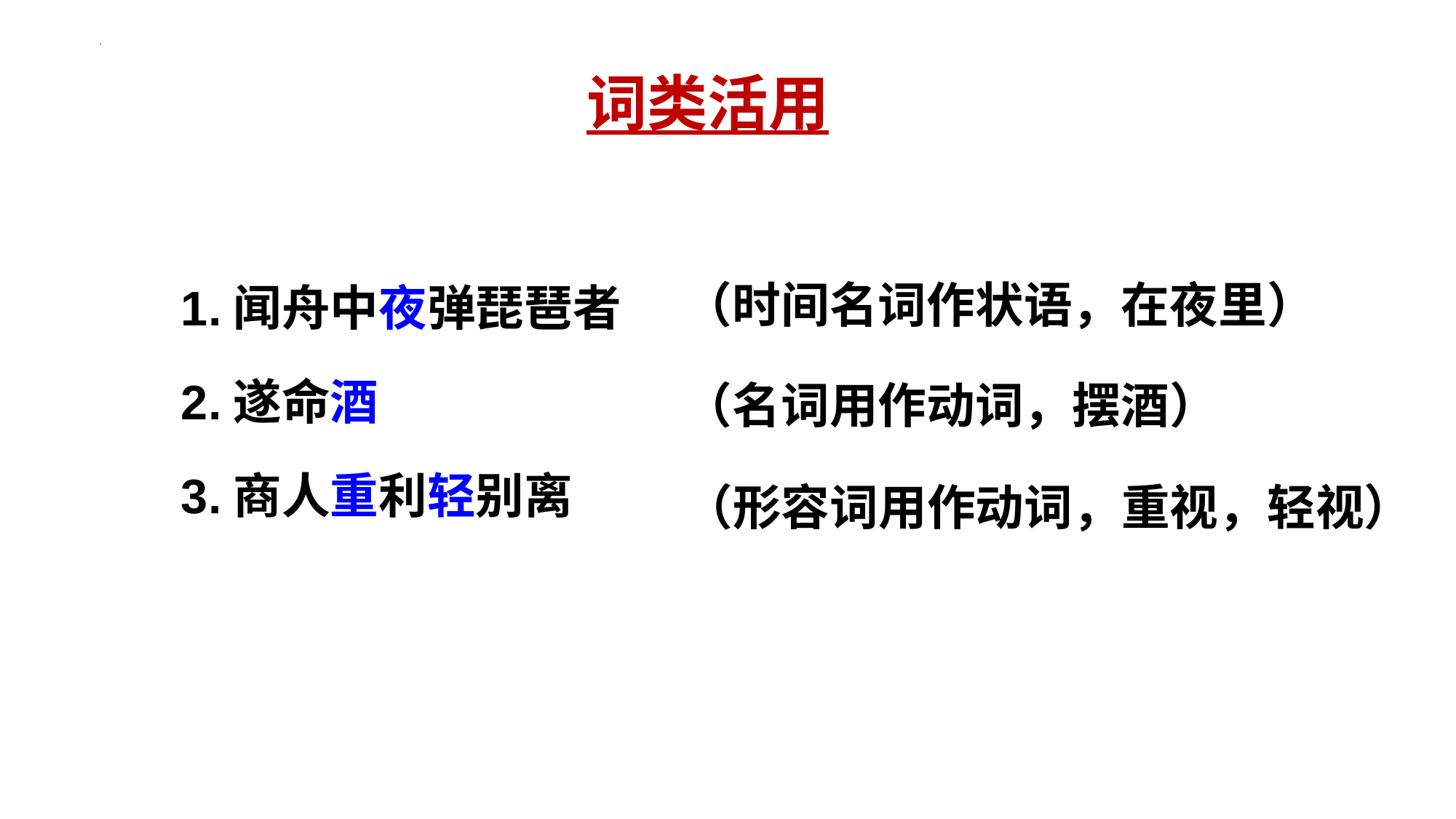

词类活用
1.闻舟中夜弹琵琶者
2.遂命酒
3.商人重利轻别离
（时间名词作状语，在夜里）
（名词用作动词，摆酒）
（形容词用作动词，重视，轻视）